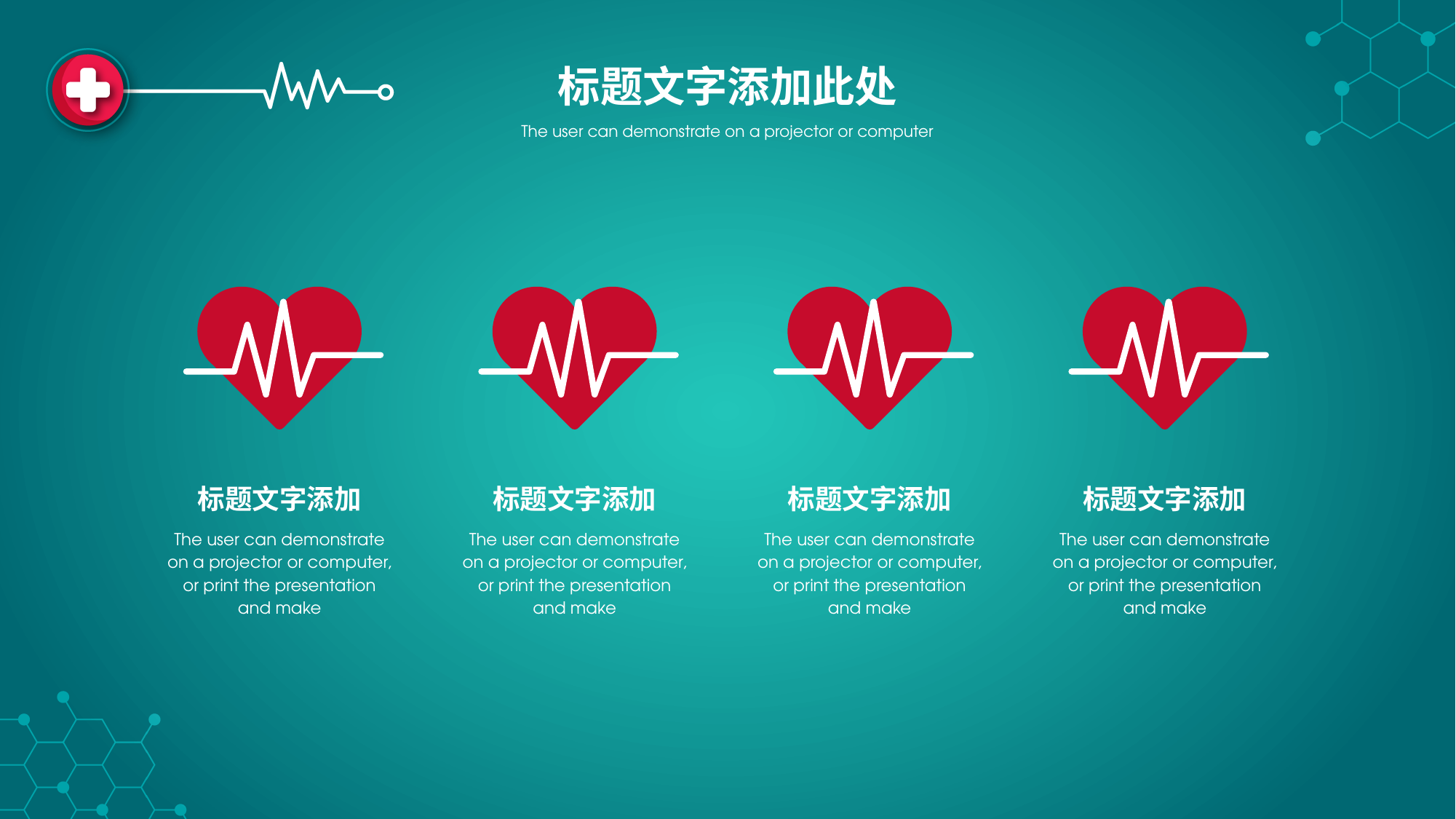

标题文字添加此处
The user can demonstrate on a projector or computer

标题文字添加
The user can demonstrate on a projector or computer, or print the presentation and make
标题文字添加
The user can demonstrate on a projector or computer, or print the presentation and make
标题文字添加
The user can demonstrate on a projector or computer, or print the presentation and make
标题文字添加
The user can demonstrate on a projector or computer, or print the presentation and make